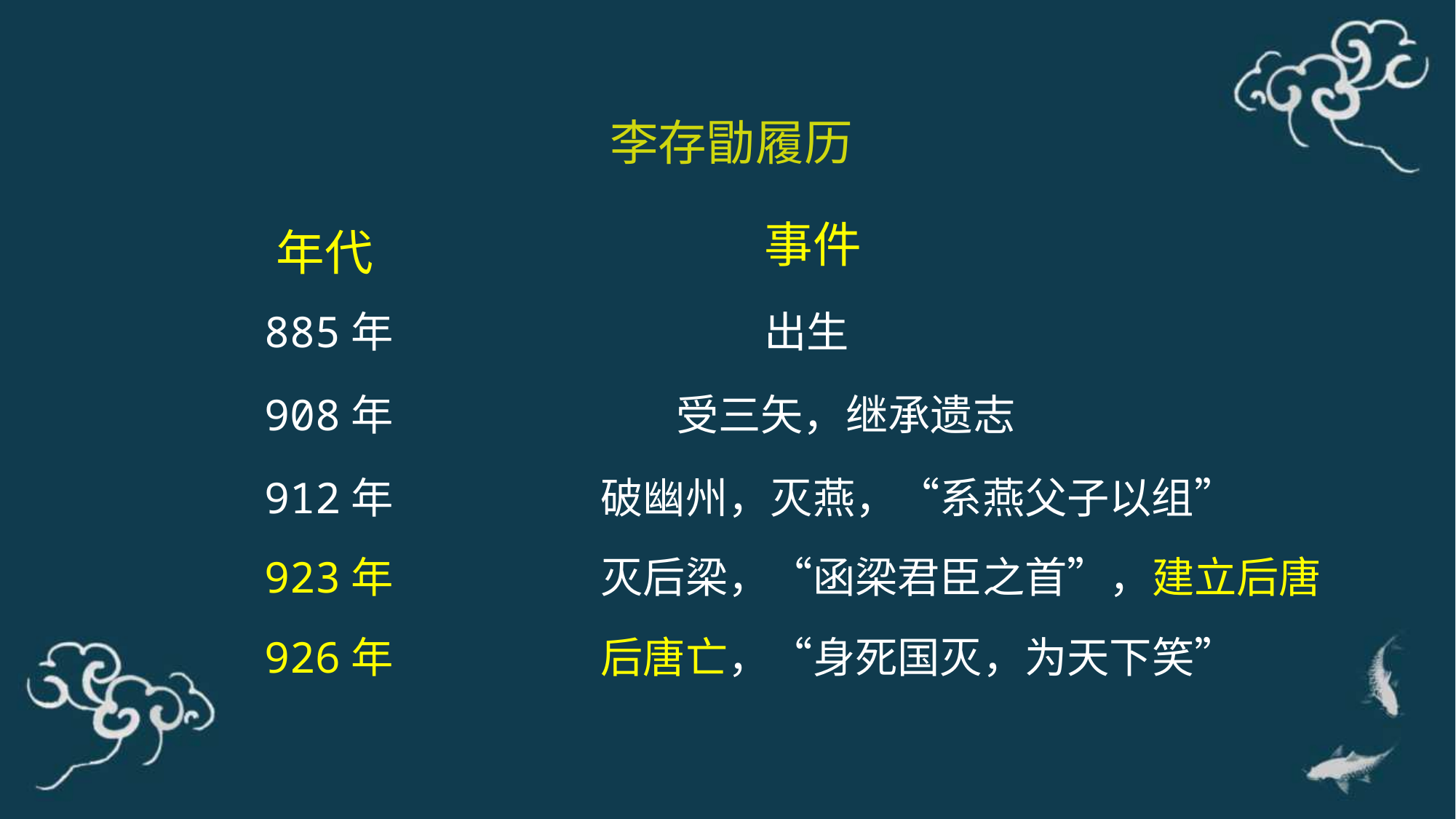

李存勖履历
事件
年代
885年
出生
908年
受三矢，继承遗志
912年
破幽州，灭燕，“系燕父子以组”
923年
灭后梁，“函梁君臣之首”，建立后唐
926年
后唐亡，“身死国灭，为天下笑”